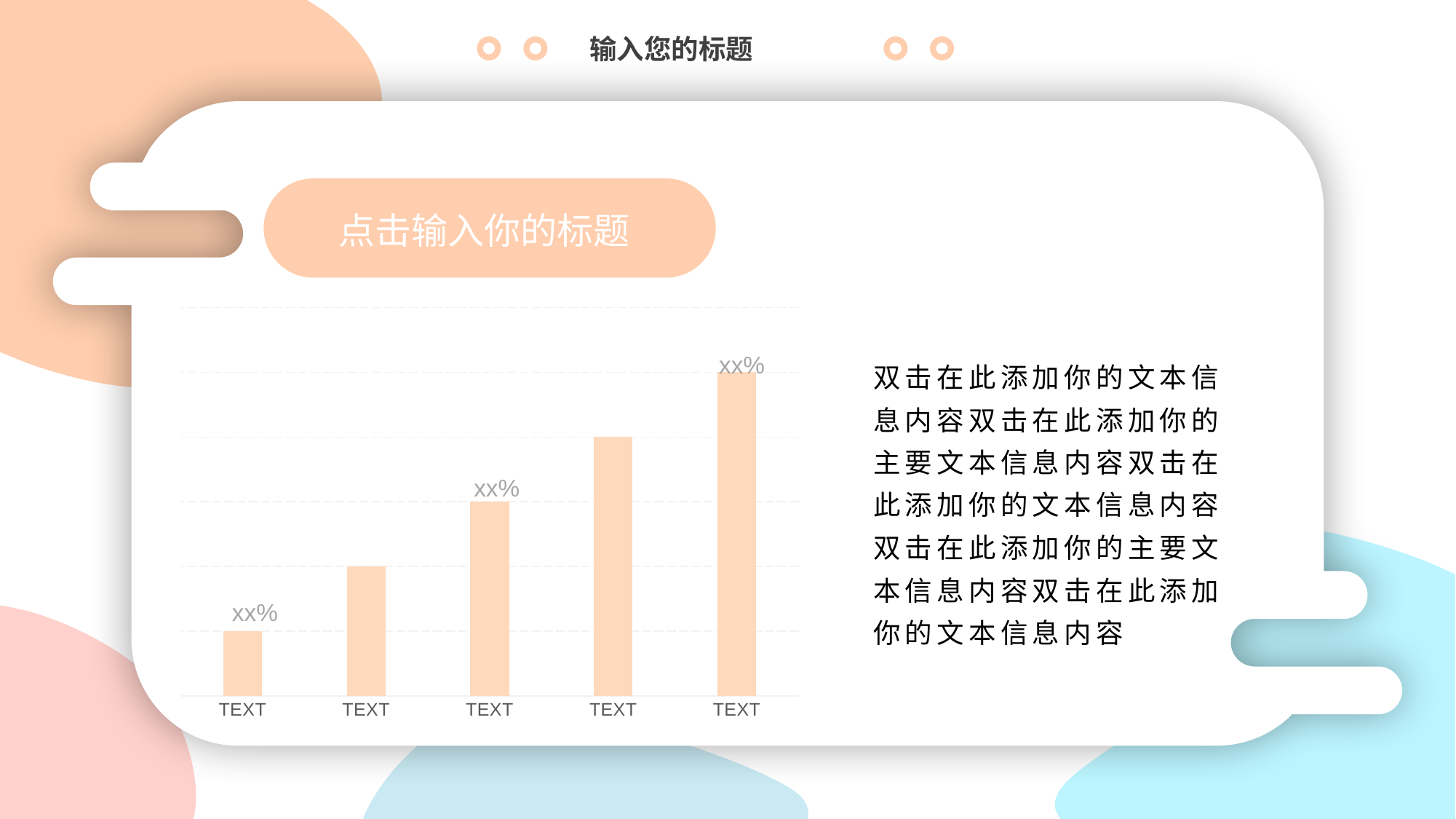

输入您的标题

点击输入你的标题

### Chart

| Category | 系列 1 |
|---|---|
| TEXT | 1.0 |
| TEXT | 2.0 |
| TEXT | 3.0 |
| TEXT | 4.0 |
| TEXT | 5.0 |
xx%
双击在此添加你的文本信息内容双击在此添加你的主要文本信息内容双击在此添加你的文本信息内容双击在此添加你的主要文本信息内容双击在此添加你的文本信息内容

xx%

xx%